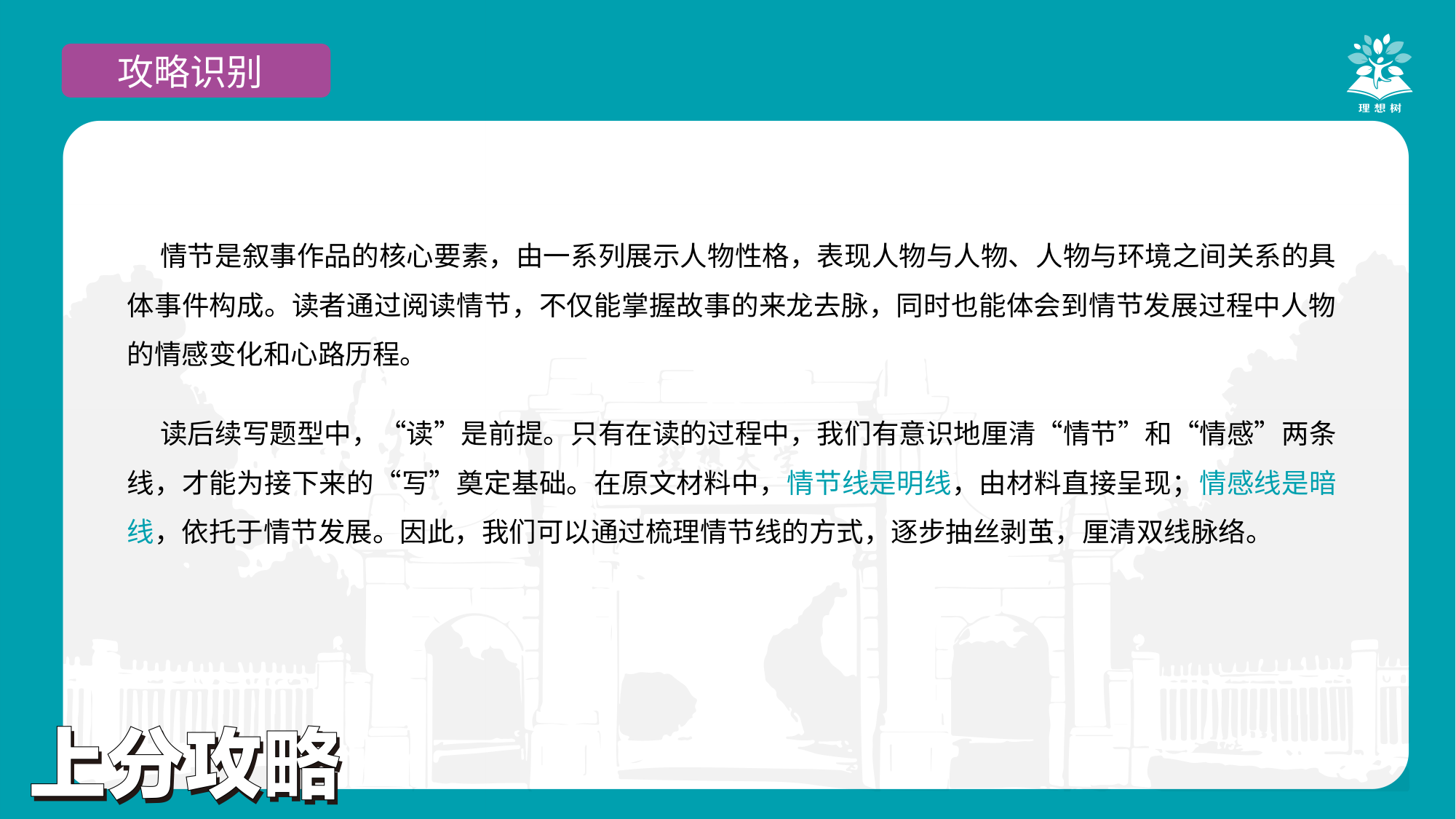

攻略识别
情节是叙事作品的核心要素，由一系列展示人物性格，表现人物与人物、人物与环境之间关系的具体事件构成。读者通过阅读情节，不仅能掌握故事的来龙去脉，同时也能体会到情节发展过程中人物的情感变化和心路历程。
读后续写题型中，“读”是前提。只有在读的过程中，我们有意识地厘清“情节”和“情感”两条线，才能为接下来的“写”奠定基础。在原文材料中，情节线是明线，由材料直接呈现；情感线是暗线，依托于情节发展。因此，我们可以通过梳理情节线的方式，逐步抽丝剥茧，厘清双线脉络。